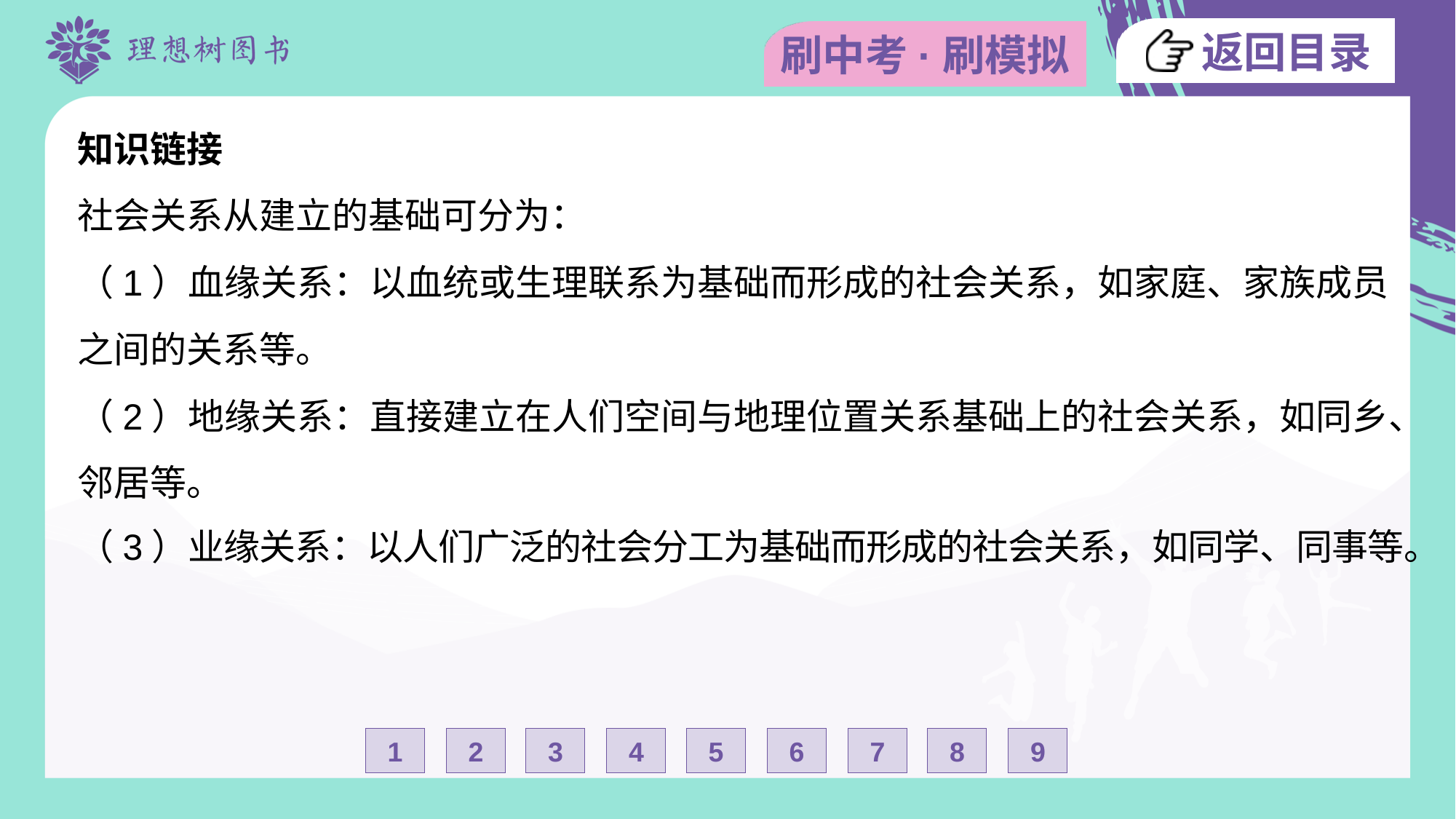

知识链接
社会关系从建立的基础可分为：
（1）血缘关系：以血统或生理联系为基础而形成的社会关系，如家庭、家族成员
之间的关系等。
（2）地缘关系：直接建立在人们空间与地理位置关系基础上的社会关系，如同乡、
邻居等。
（3）业缘关系：以人们广泛的社会分工为基础而形成的社会关系，如同学、同事等。